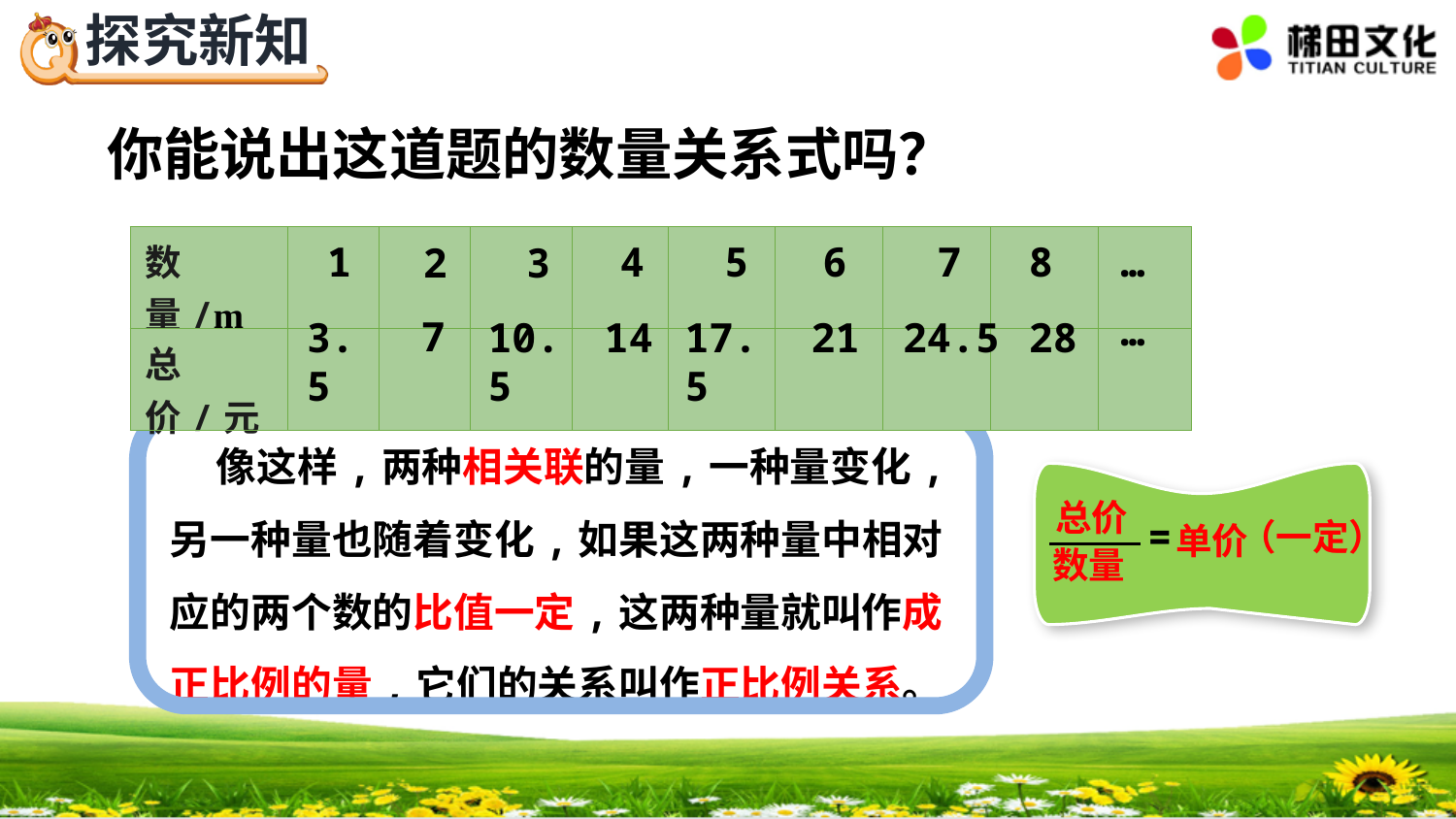

你能说出这道题的数量关系式吗？
| 数量/m |  |  |  |  |  |  |  |  |  |
| --- | --- | --- | --- | --- | --- | --- | --- | --- | --- |
| 总价/元 |  |  |  |  |  |  |  |  |  |
1
4
5
6
7
8
…
2
3
…
7
3.5
10.5
14
17.5
21
24.5
28

    像这样,两种相关联的量,一种量变化,另一种量也随着变化,如果这两种量中相对应的两个数的比值一定,这两种量就叫作成正比例的量,它们的关系叫作正比例关系。

总价
=
单价
数量
（一定）